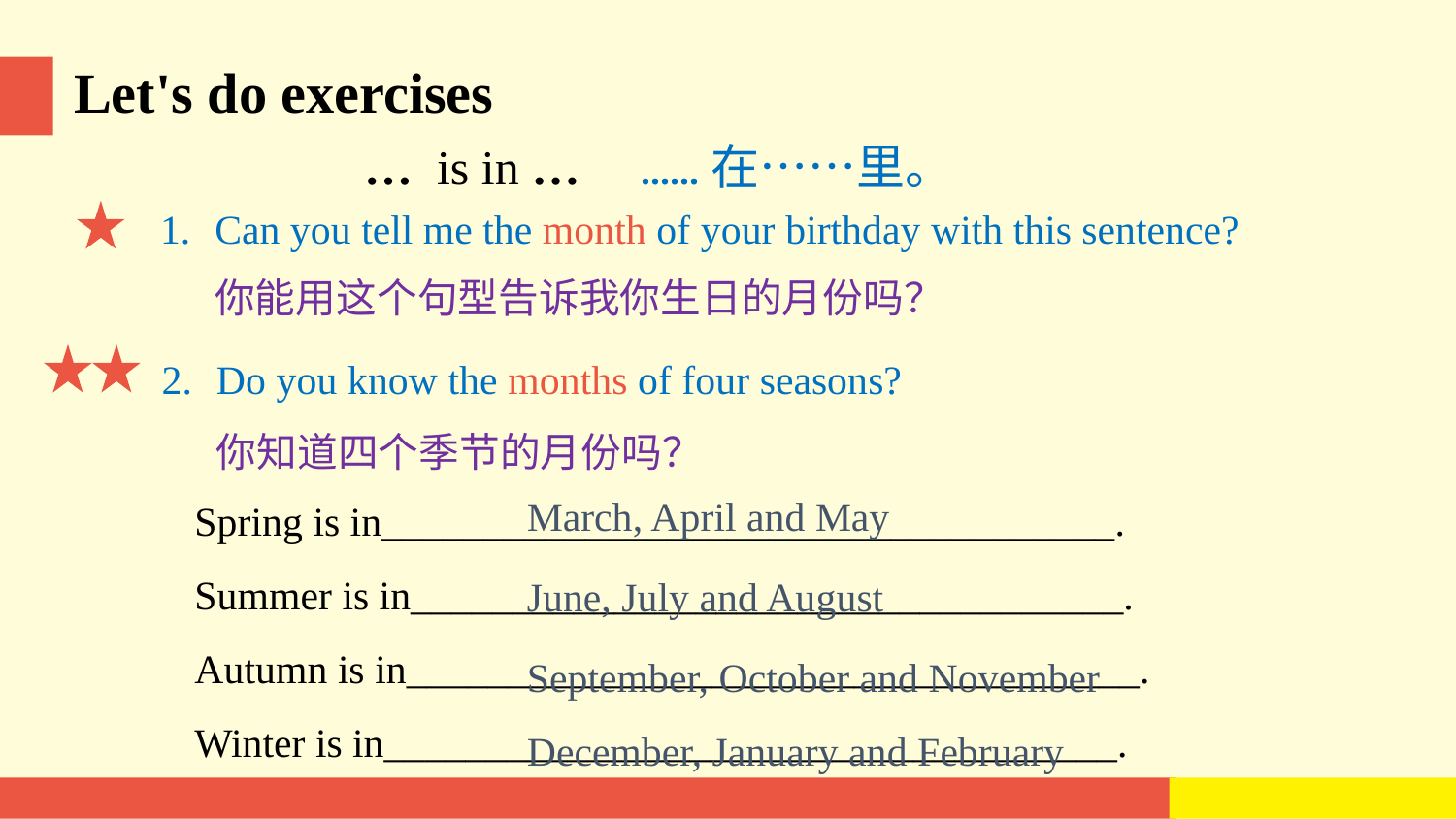

Let's do exercises
…  is in …     ……在……里。
Can you tell me the month of your birthday with this sentence?
     你能用这个句型告诉我你生日的月份吗？

Do you know the months of four seasons?
     你知道四个季节的月份吗？

Spring is in____________________________________.
Summer is in___________________________________.
Autumn is in____________________________________.
Winter is in____________________________________.
March, April and May
June, July and August
September, October and November
December, January and February